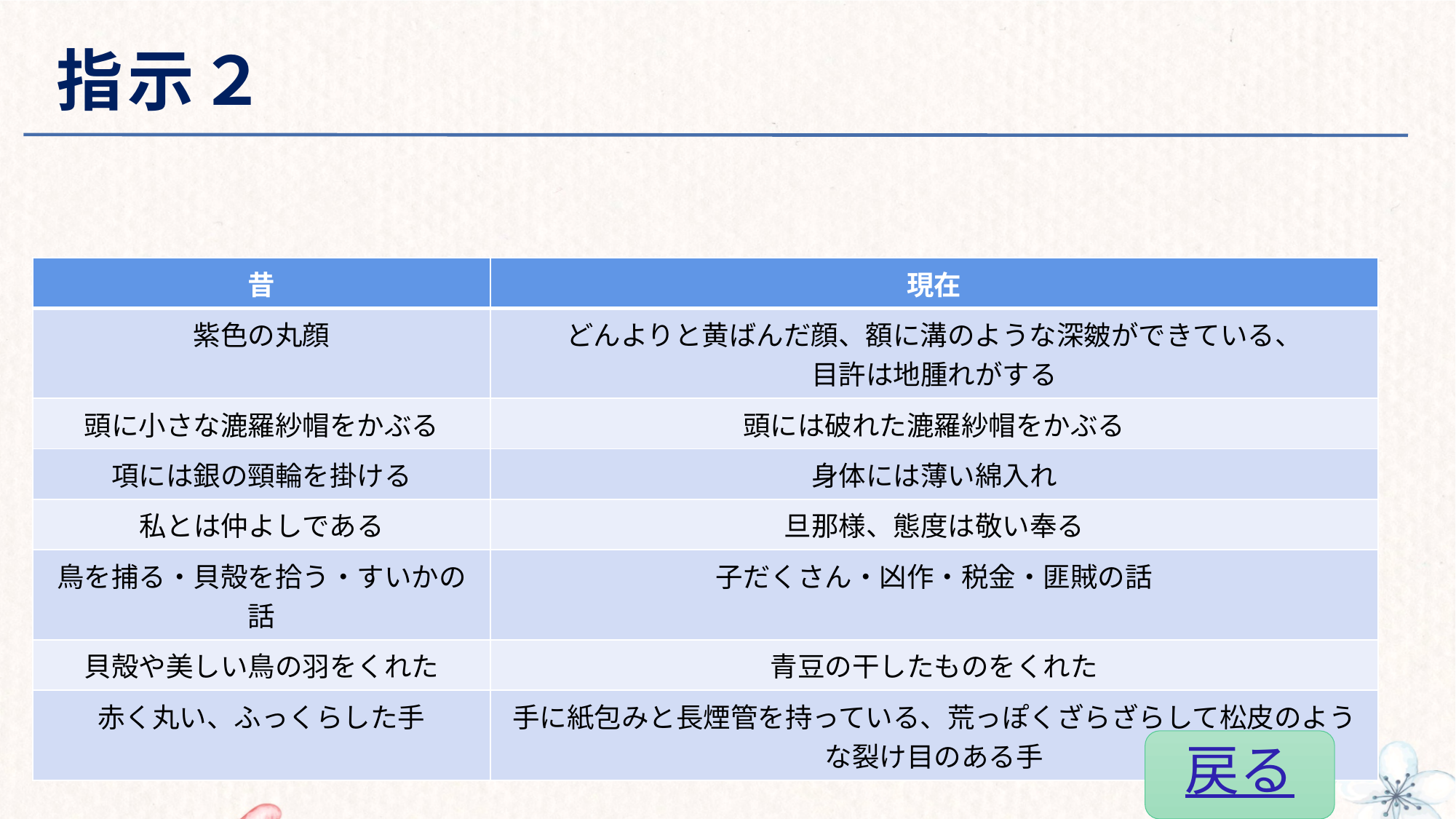

# 指示２
| 昔 | 現在 |
| --- | --- |
| 紫色の丸顔 | どんよりと黄ばんだ顔、額に溝のような深皴ができている、 目許は地腫れがする |
| 頭に小さな漉羅紗帽をかぶる | 頭には破れた漉羅紗帽をかぶる |
| 項には銀の頸輪を掛ける | 身体には薄い綿入れ |
| 私とは仲よしである | 旦那様、態度は敬い奉る |
| 鳥を捕る・貝殻を拾う・すいかの話 | 子だくさん・凶作・税金・匪賊の話 |
| 貝殻や美しい鳥の羽をくれた | 青豆の干したものをくれた |
| 赤く丸い、ふっくらした手 | 手に紙包みと長煙管を持っている、荒っぽくざらざらして松皮のような裂け目のある手 |
戻る